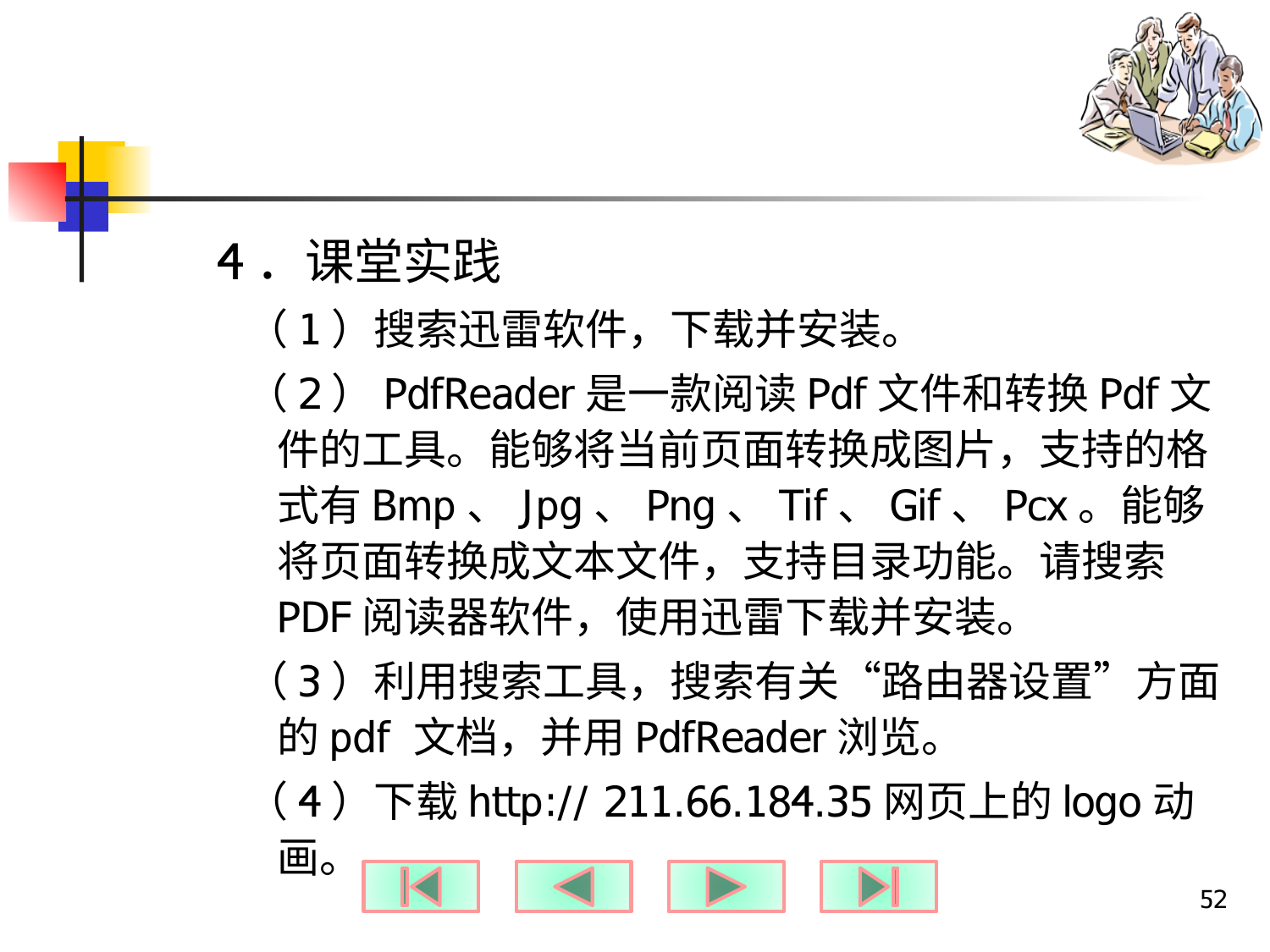

#
4．课堂实践
（1）搜索迅雷软件，下载并安装。
（2）PdfReader是一款阅读Pdf文件和转换Pdf文件的工具。能够将当前页面转换成图片，支持的格式有Bmp、Jpg、Png、Tif、Gif、Pcx。能够将页面转换成文本文件，支持目录功能。请搜索PDF阅读器软件，使用迅雷下载并安装。
（3）利用搜索工具，搜索有关“路由器设置”方面的pdf 文档，并用PdfReader浏览。
（4）下载http:// 211.66.184.35网页上的logo动画。
52